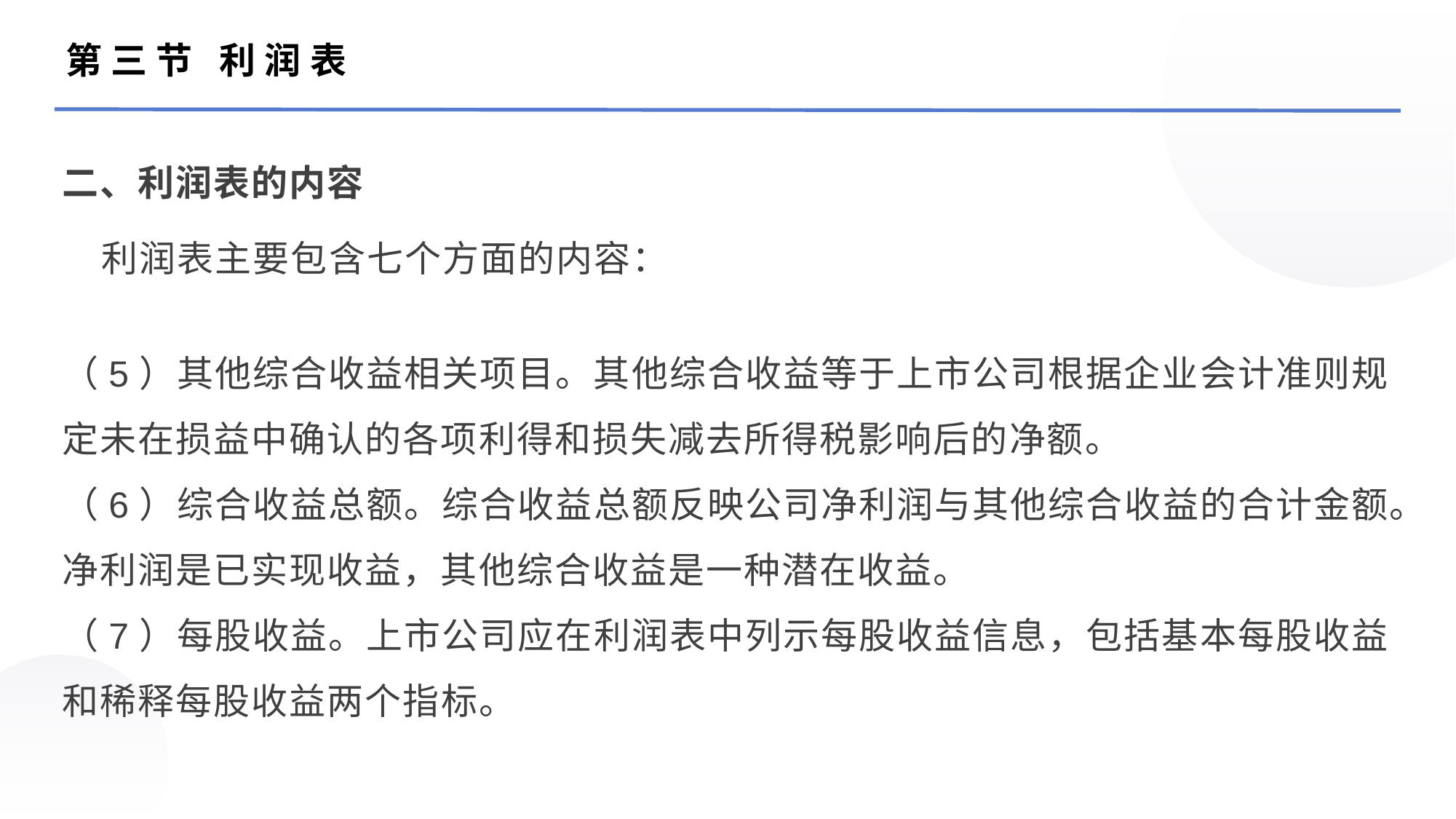

第三节 利润表
二、利润表的内容
利润表主要包含七个方面的内容：

（5）其他综合收益相关项目。其他综合收益等于上市公司根据企业会计准则规定未在损益中确认的各项利得和损失减去所得税影响后的净额。
（6）综合收益总额。综合收益总额反映公司净利润与其他综合收益的合计金额。净利润是已实现收益，其他综合收益是一种潜在收益。
（7）每股收益。上市公司应在利润表中列示每股收益信息，包括基本每股收益和稀释每股收益两个指标。

14